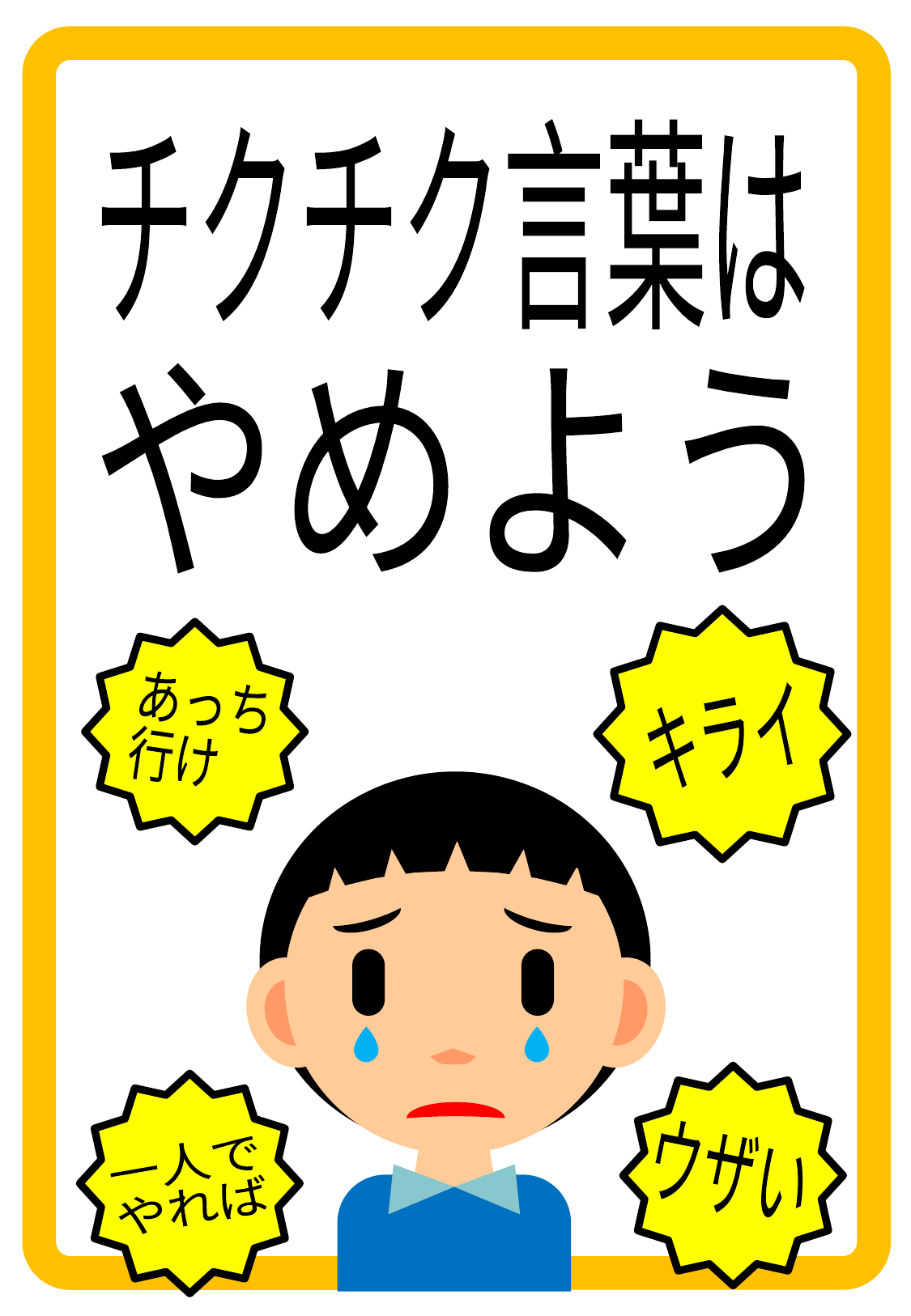

チクチク言葉は
やめよう

あっち
行け
キライ

ウザい
一人で
やれば